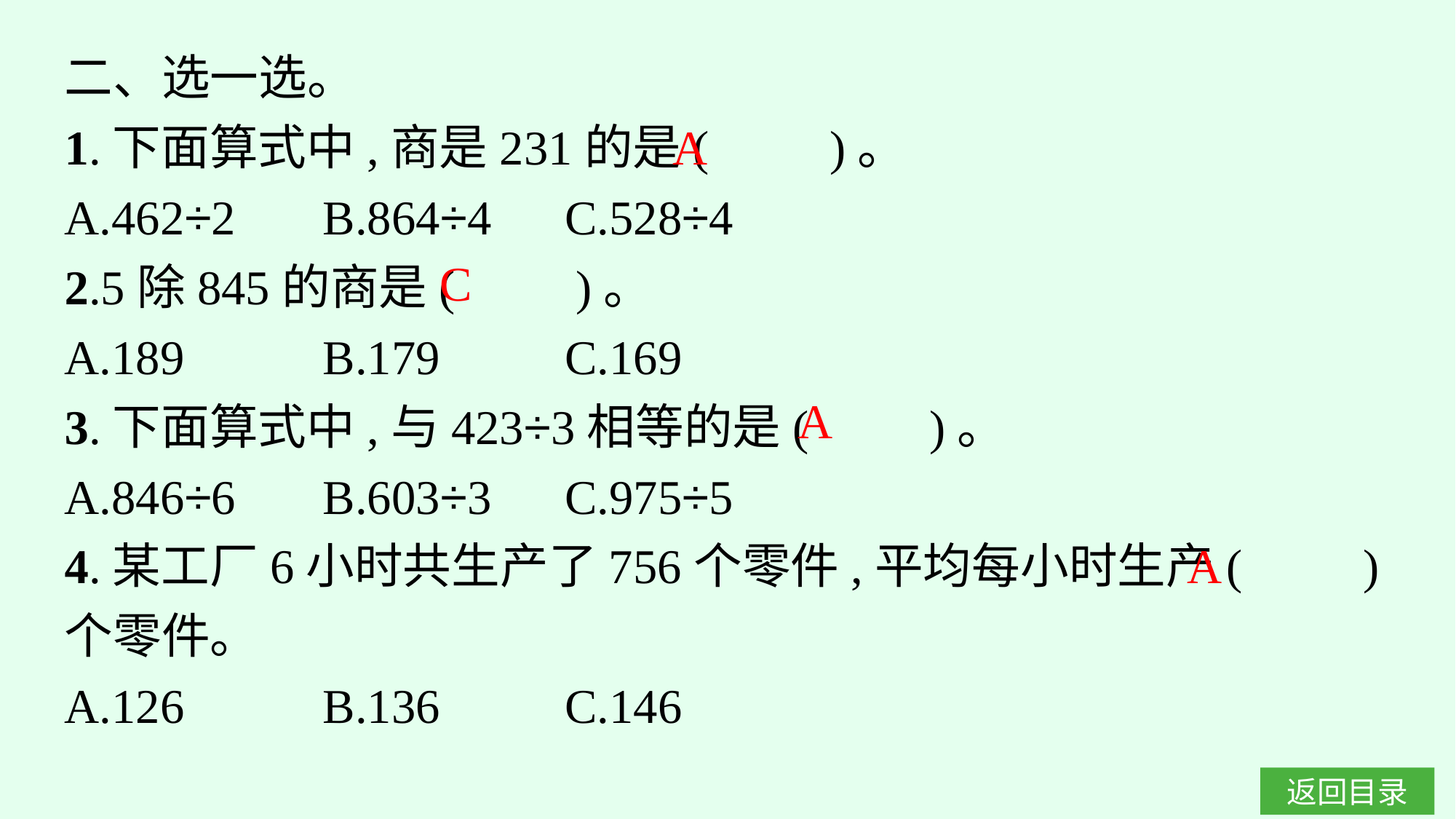

二、选一选。
1.下面算式中,商是231的是(　　)。
A.462÷2	B.864÷4	C.528÷4
2.5除845的商是(　　)。
A.189		B.179	C.169
3.下面算式中,与423÷3相等的是(　　)。
A.846÷6	B.603÷3	C.975÷5
4.某工厂6小时共生产了756个零件,平均每小时生产(　　)个零件。
A.126		B.136	C.146
A
C
A
A